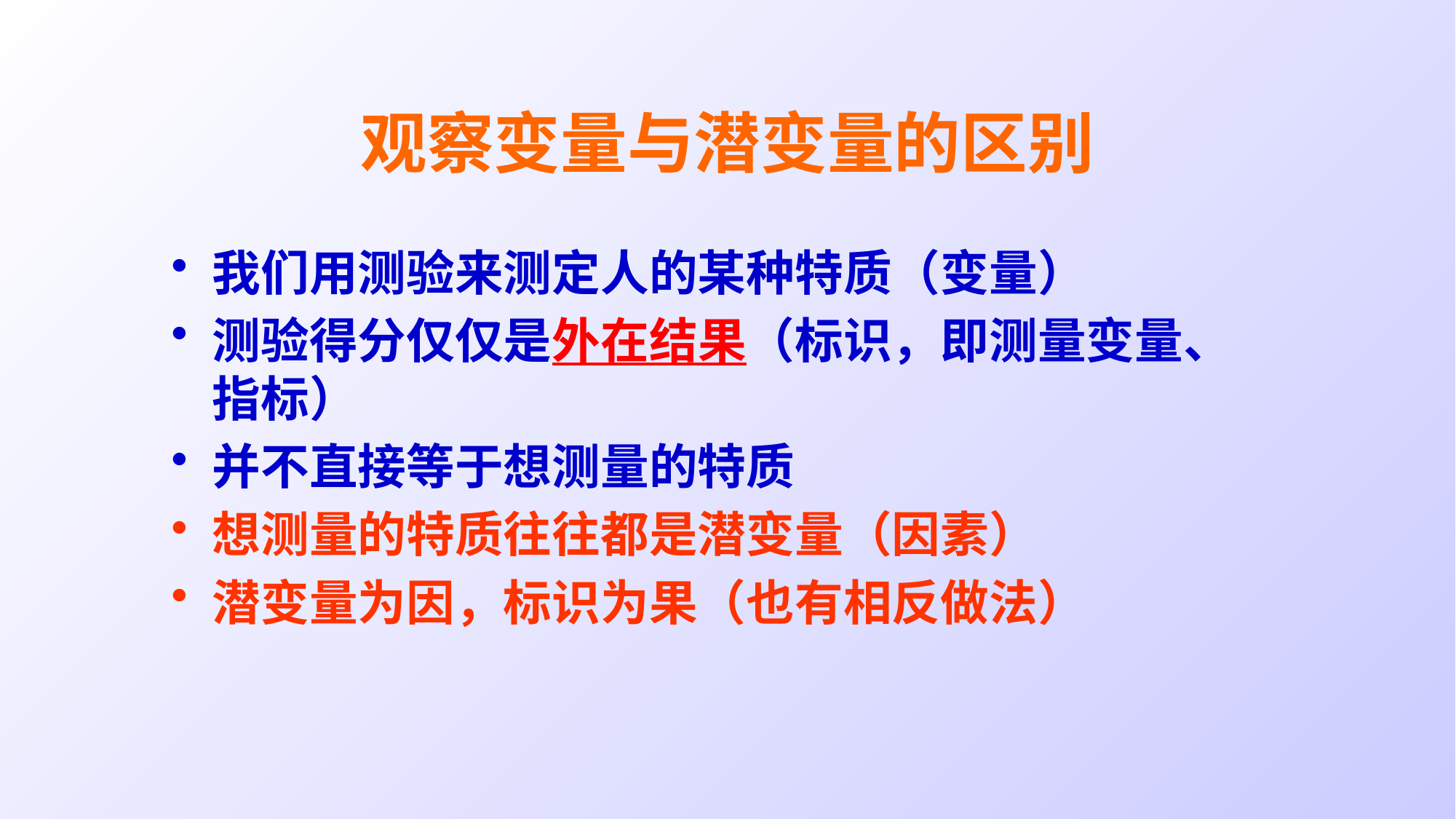

# 观察变量与潜变量的区别
我们用测验来测定人的某种特质（变量）
测验得分仅仅是外在结果（标识，即测量变量、指标）
并不直接等于想测量的特质
想测量的特质往往都是潜变量（因素）
潜变量为因，标识为果（也有相反做法）